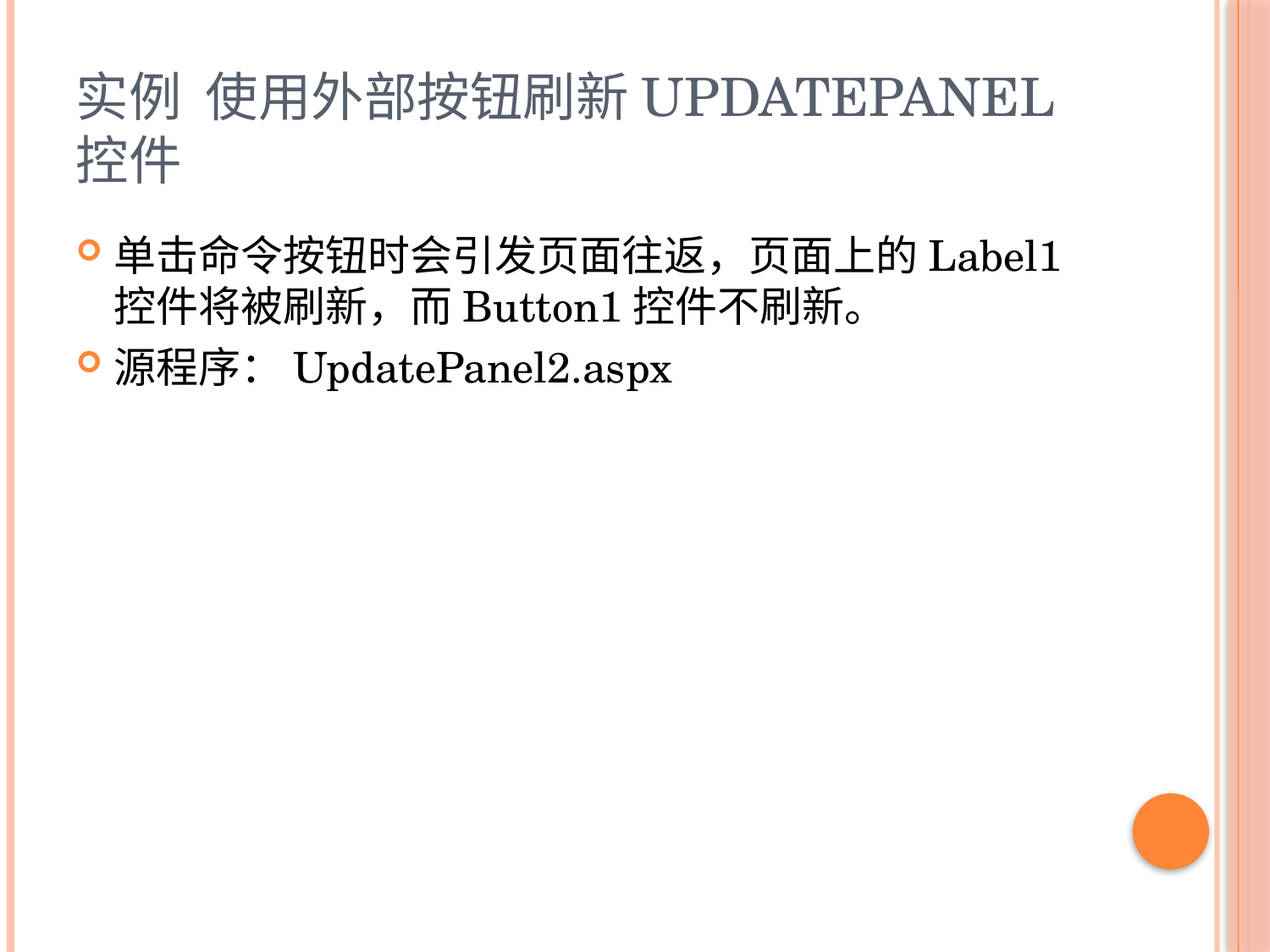

# 实例  使用外部按钮刷新UpdatePanel控件
单击命令按钮时会引发页面往返，页面上的Label1控件将被刷新，而Button1控件不刷新。
源程序：UpdatePanel2.aspx
22